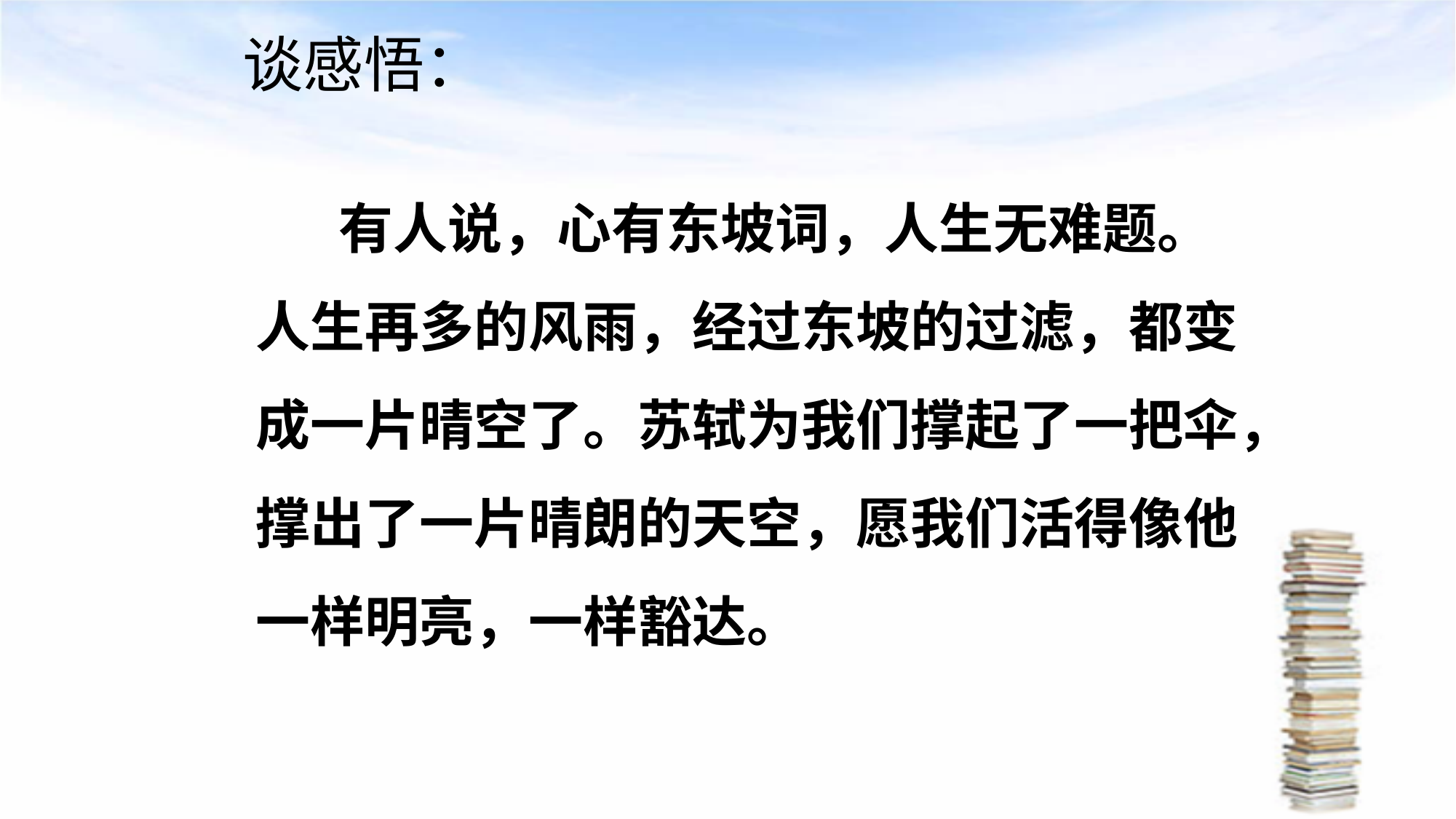

# 谈感悟：
         有人说，心有东坡词，人生无难题。 人生再多的风雨，经过东坡的过滤，都变成一片晴空了。苏轼为我们撑起了一把伞，撑出了一片晴朗的天空，愿我们活得像他一样明亮，一样豁达。